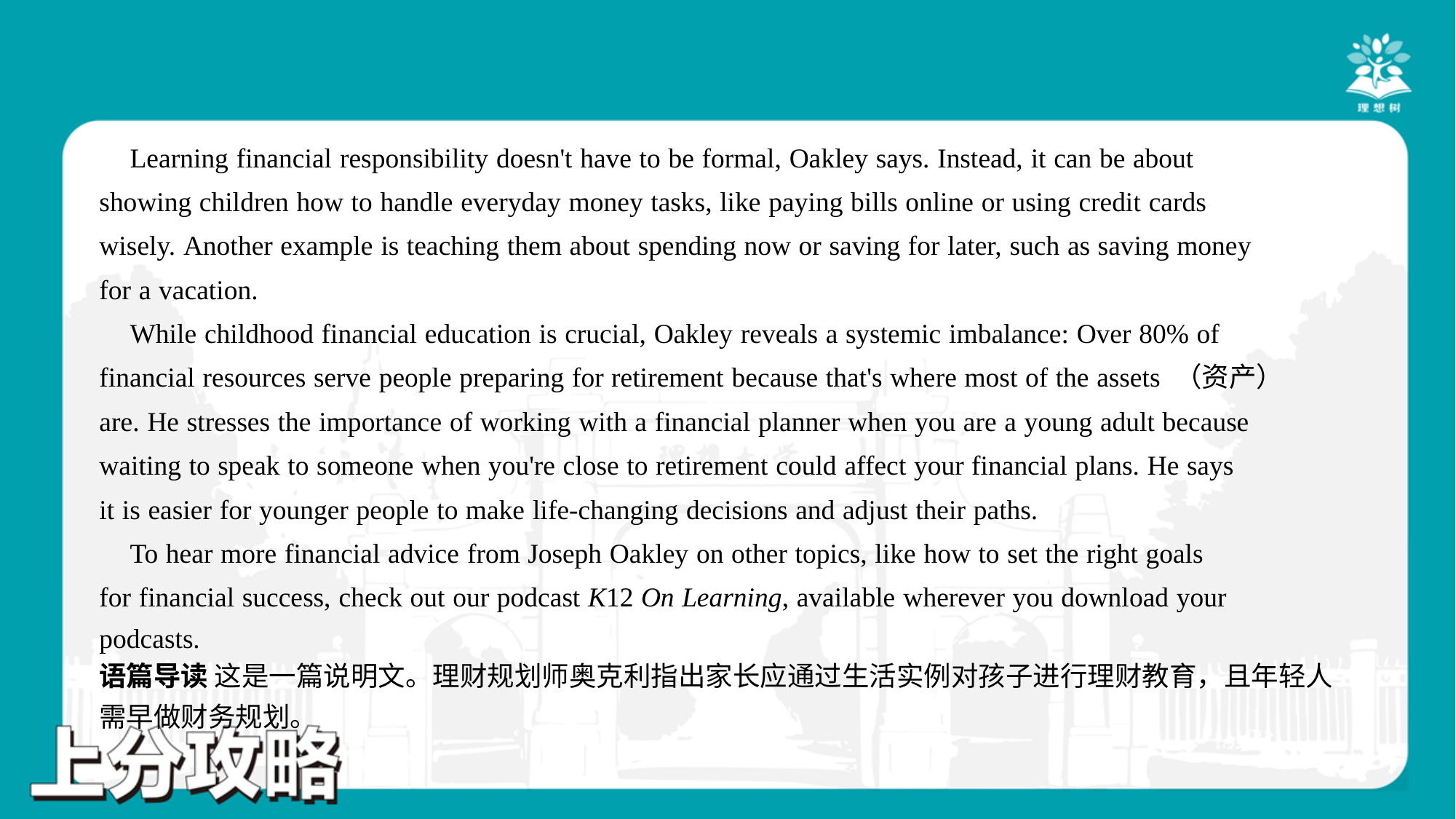

Learning financial responsibility doesn't have to be formal, Oakley says. Instead, it can be about
showing children how to handle everyday money tasks, like paying bills online or using credit cards
wisely. Another example is teaching them about spending now or saving for later, such as saving money
for a vacation.
    While childhood financial education is crucial, Oakley reveals a systemic imbalance: Over 80% of
financial resources serve people preparing for retirement because that's where most of the assets （资产）
are. He stresses the importance of working with a financial planner when you are a young adult because
waiting to speak to someone when you're close to retirement could affect your financial plans. He says
it is easier for younger people to make life-changing decisions and adjust their paths.
    To hear more financial advice from Joseph Oakley on other topics, like how to set the right goals
for financial success, check out our podcast K12 On Learning, available wherever you download your
podcasts.#7
语篇导读 这是一篇说明文。理财规划师奥克利指出家长应通过生活实例对孩子进行理财教育，且年轻人
需早做财务规划。